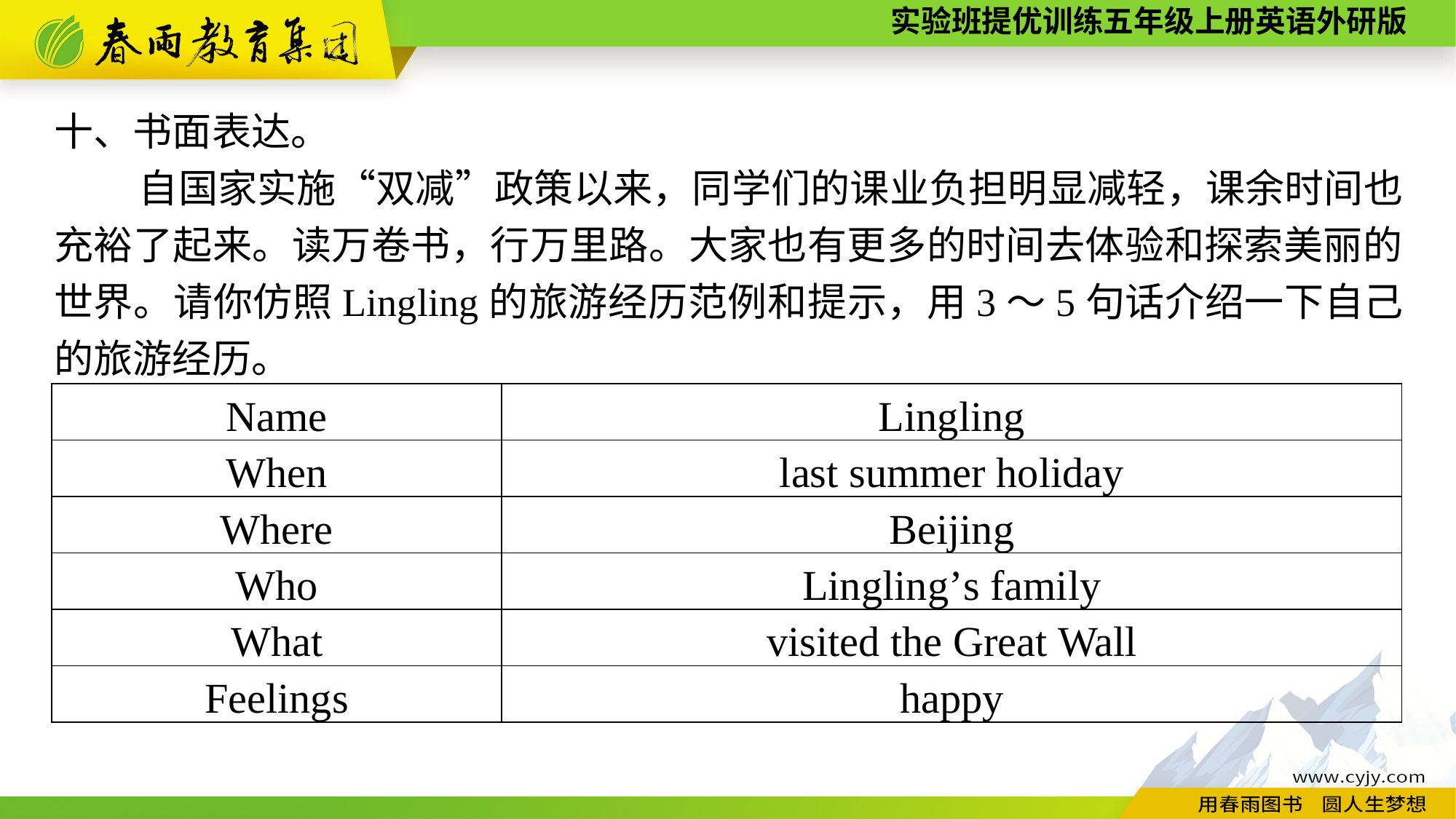

十、书面表达。
自国家实施“双减”政策以来，同学们的课业负担明显减轻，课余时间也充裕了起来。读万卷书，行万里路。大家也有更多的时间去体验和探索美丽的世界。请你仿照Lingling的旅游经历范例和提示，用3～5句话介绍一下自己的旅游经历。
| Name | Lingling |
| --- | --- |
| When | last summer holiday |
| Where | Beijing |
| Who | Lingling’s family |
| What | visited the Great Wall |
| Feelings | happy |